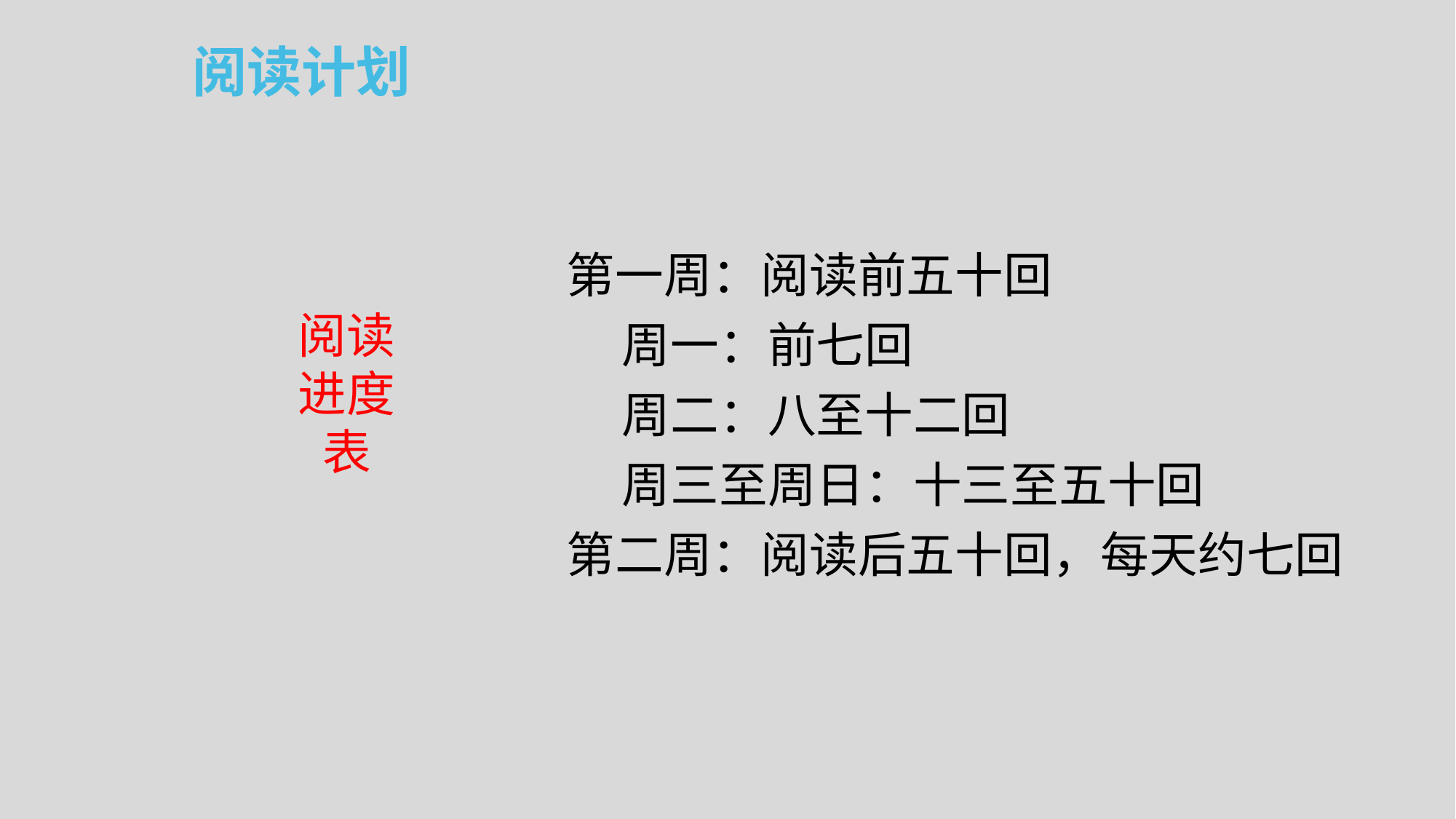

阅读计划
第一周：阅读前五十回
    周一：前七回
    周二：八至十二回
    周三至周日：十三至五十回
第二周：阅读后五十回，每天约七回

阅读进度表